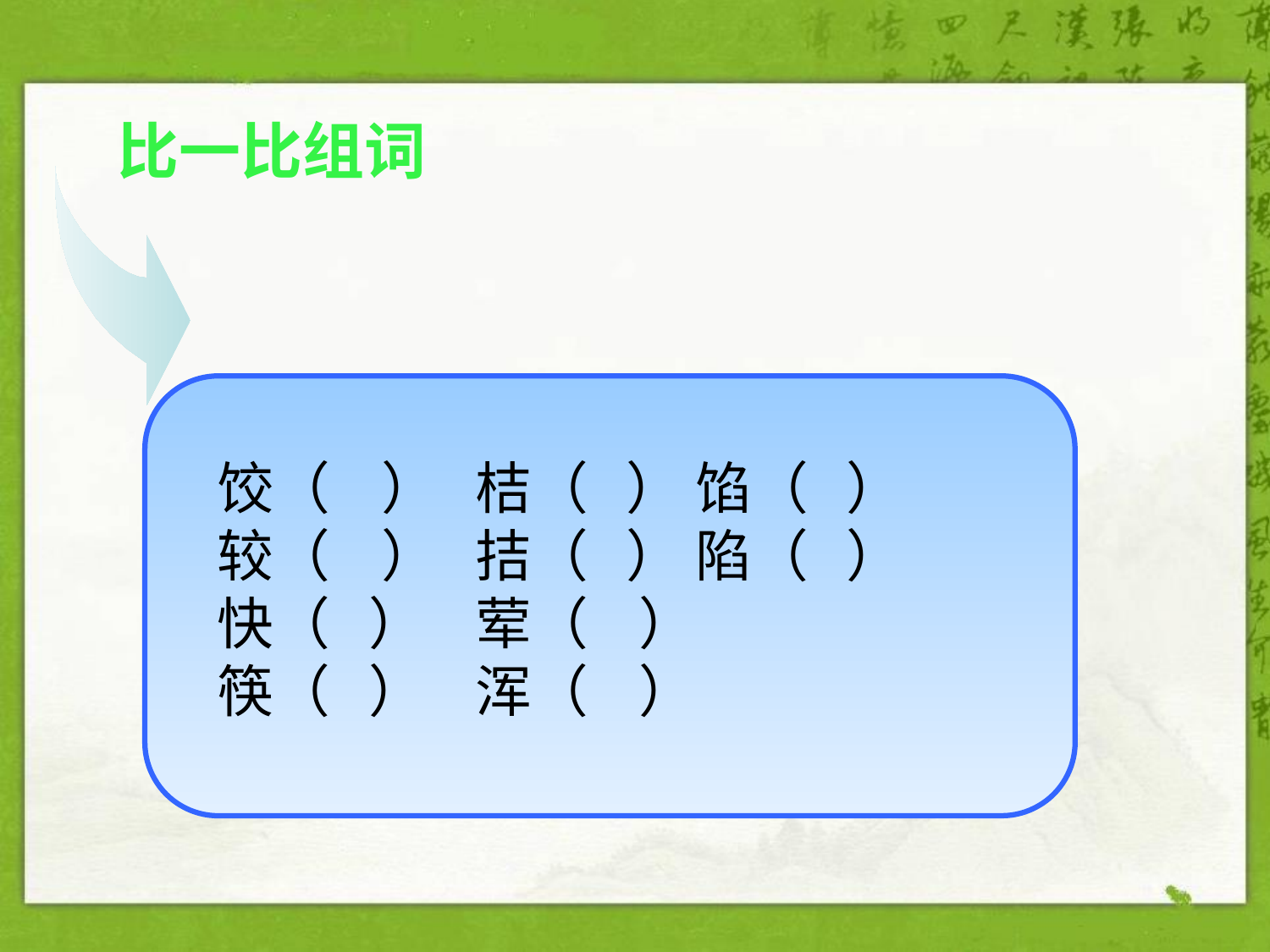

比一比组词

饺（    ）   桔（   ） 馅（   ）
较（    ）   拮（   ） 陷（   ）
快（   ）    荤（    ）
筷（   ）    浑（    ）